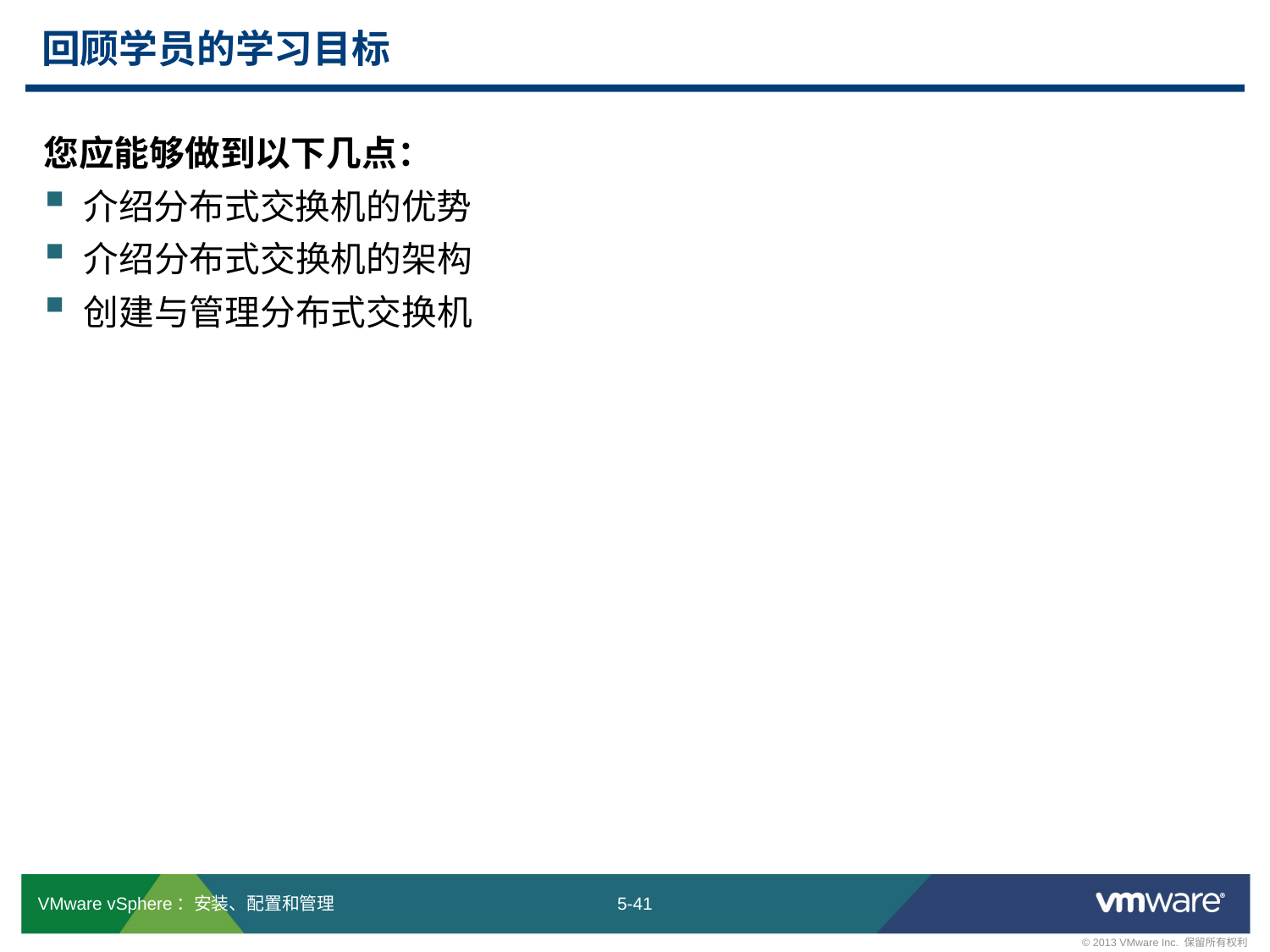

# 回顾学员的学习目标
您应能够做到以下几点：
介绍分布式交换机的优势
介绍分布式交换机的架构
创建与管理分布式交换机